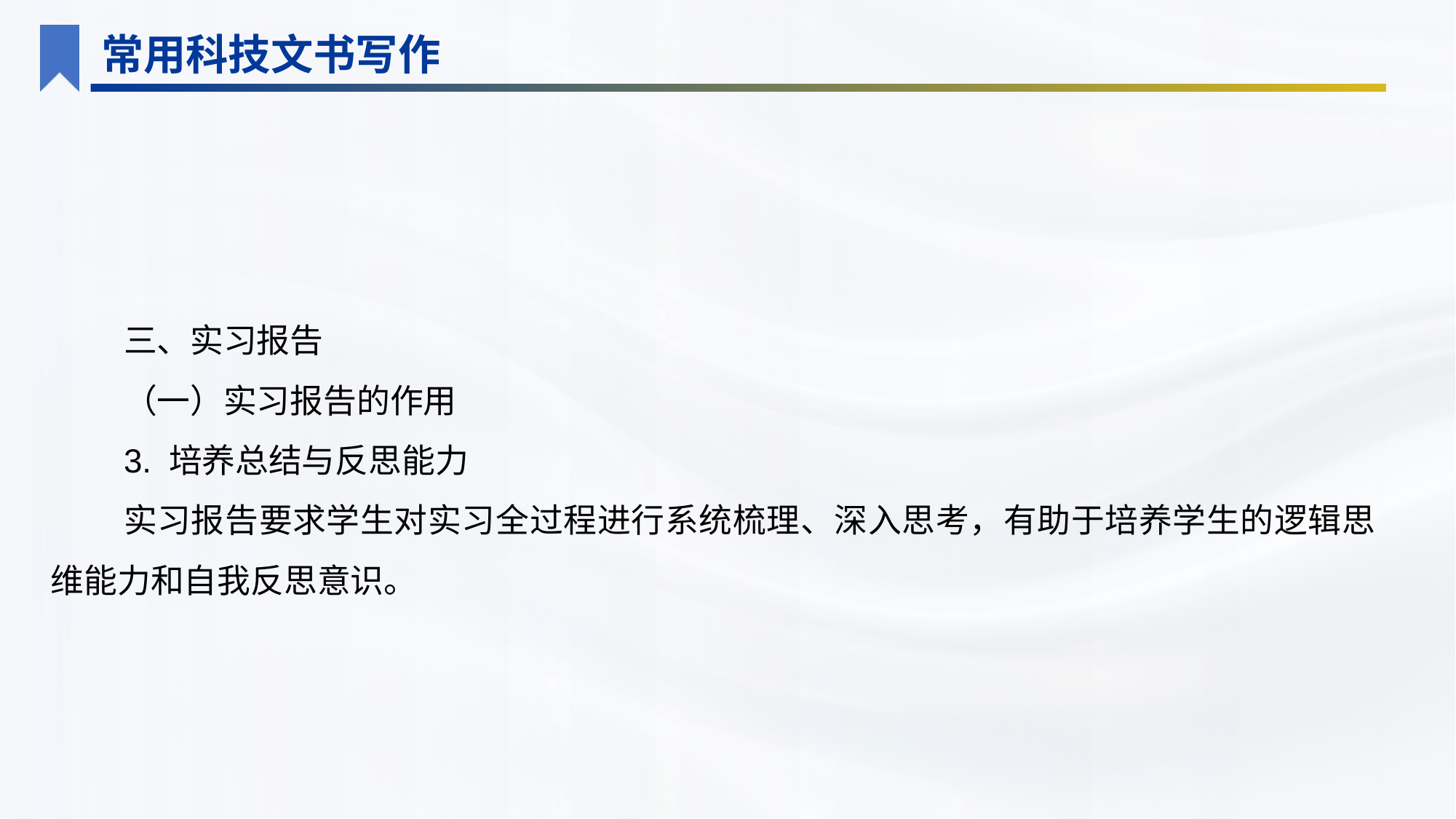

常用科技文书写作
三、实习报告
（一）实习报告的作用
3. 培养总结与反思能力
实习报告要求学生对实习全过程进行系统梳理、深入思考，有助于培养学生的逻辑思维能力和自我反思意识。